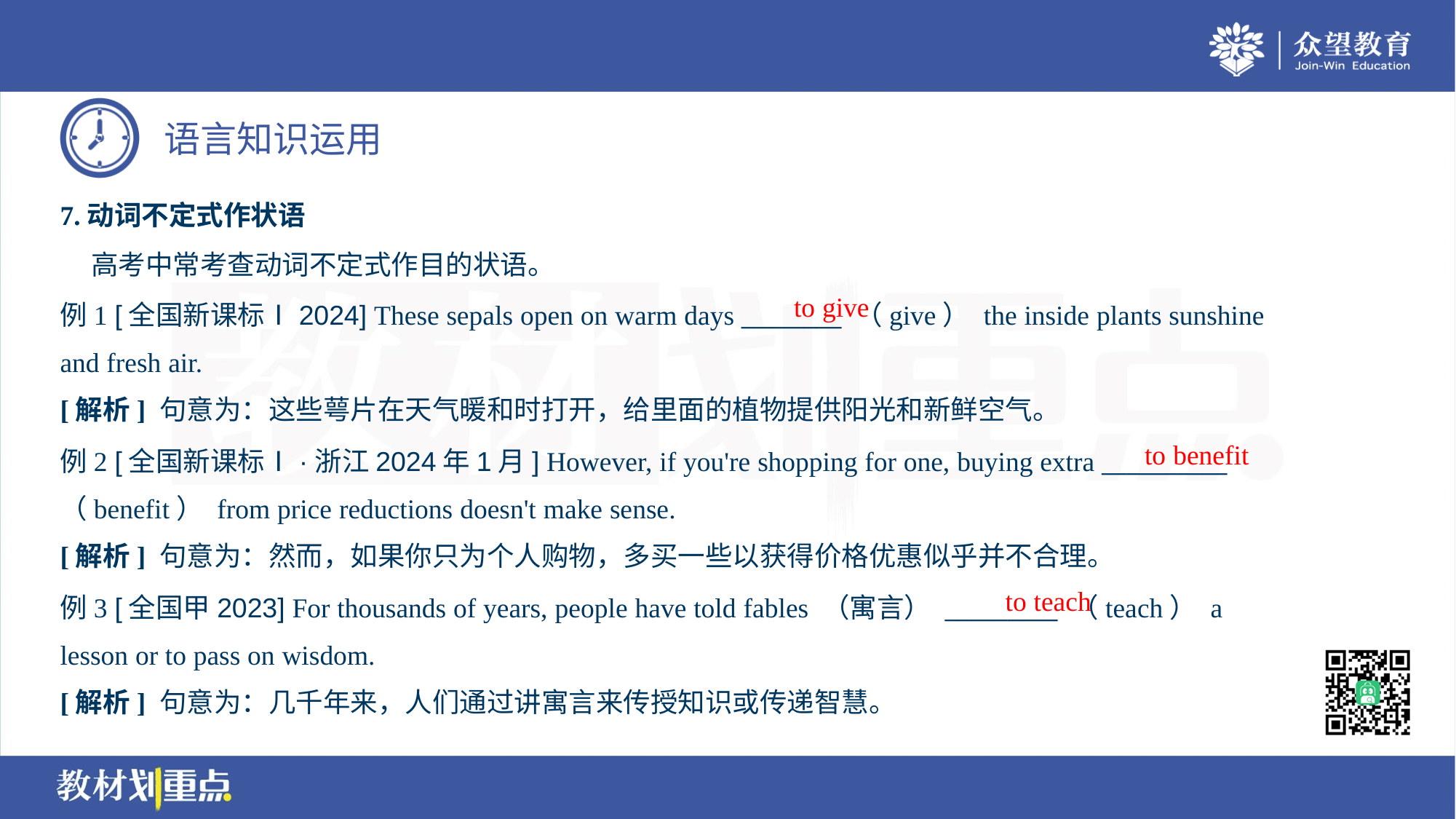

7.动词不定式作状语
    高考中常考查动词不定式作目的状语。
例1 [全国新课标Ⅰ2024] These sepals open on warm days ________ （give） the inside plants sunshine
and fresh air.
to give
[解析] 句意为：这些萼片在天气暖和时打开，给里面的植物提供阳光和新鲜空气。
to benefit
例2 [全国新课标Ⅰ·浙江2024年1月] However, if you're shopping for one, buying extra __________
（benefit） from price reductions doesn't make sense.
[解析] 句意为：然而，如果你只为个人购物，多买一些以获得价格优惠似乎并不合理。
to teach
例3 [全国甲2023] For thousands of years, people have told fables （寓言） _________ （teach） a
lesson or to pass on wisdom.
[解析] 句意为：几千年来，人们通过讲寓言来传授知识或传递智慧。